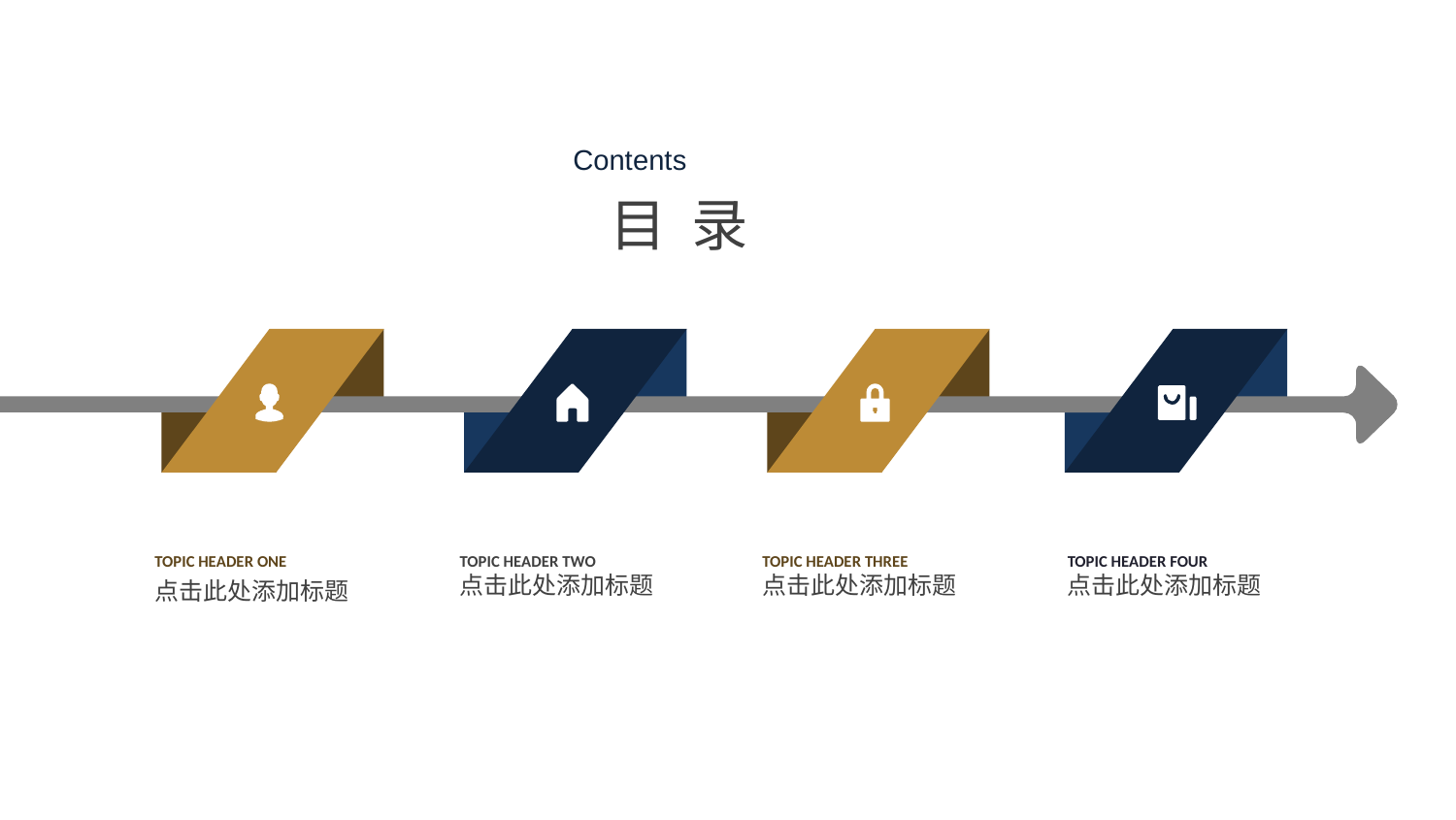

Contents
目  录

TOPIC HEADER ONE
点击此处添加标题

TOPIC HEADER TWO
点击此处添加标题
TOPIC HEADER THREE
点击此处添加标题
TOPIC HEADER FOUR
点击此处添加标题